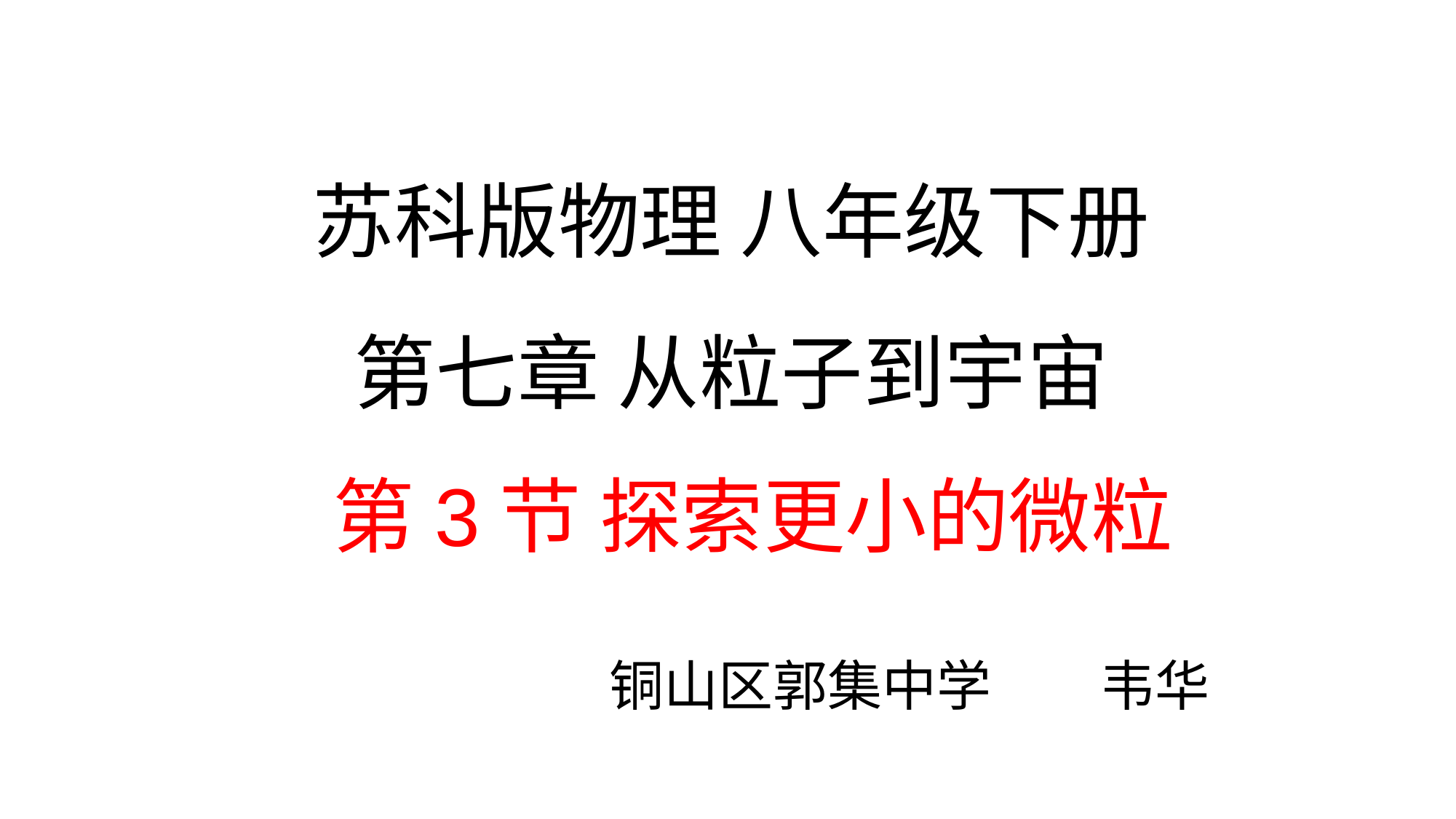

苏科版物理 八年级下册
第七章 从粒子到宇宙

第3节 探索更小的微粒
       铜山区郭集中学         韦华